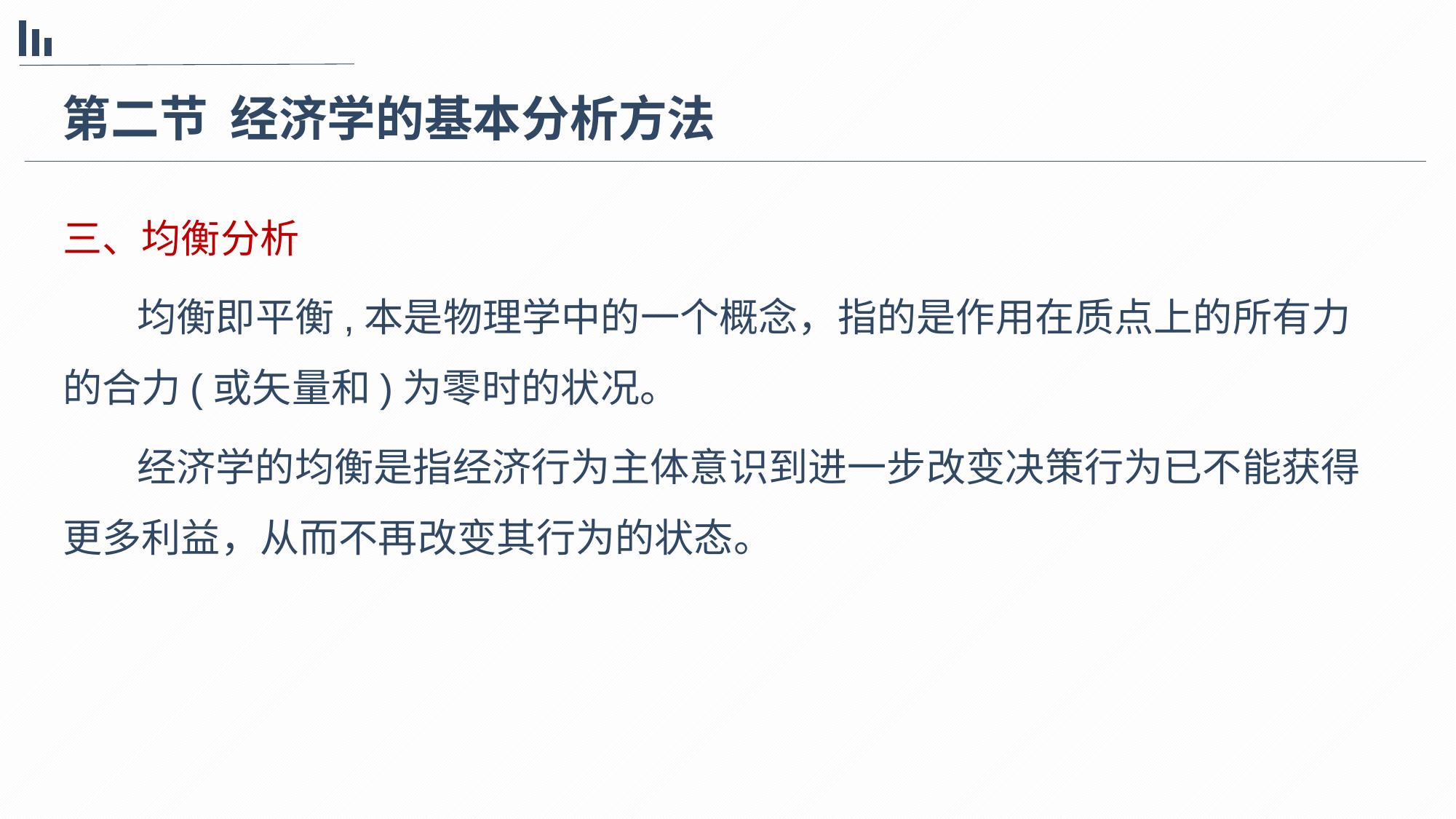

第二节  经济学的基本分析方法
三、均衡分析
均衡即平衡,本是物理学中的一个概念，指的是作用在质点上的所有力的合力(或矢量和)为零时的状况。
经济学的均衡是指经济行为主体意识到进一步改变决策行为已不能获得更多利益，从而不再改变其行为的状态。